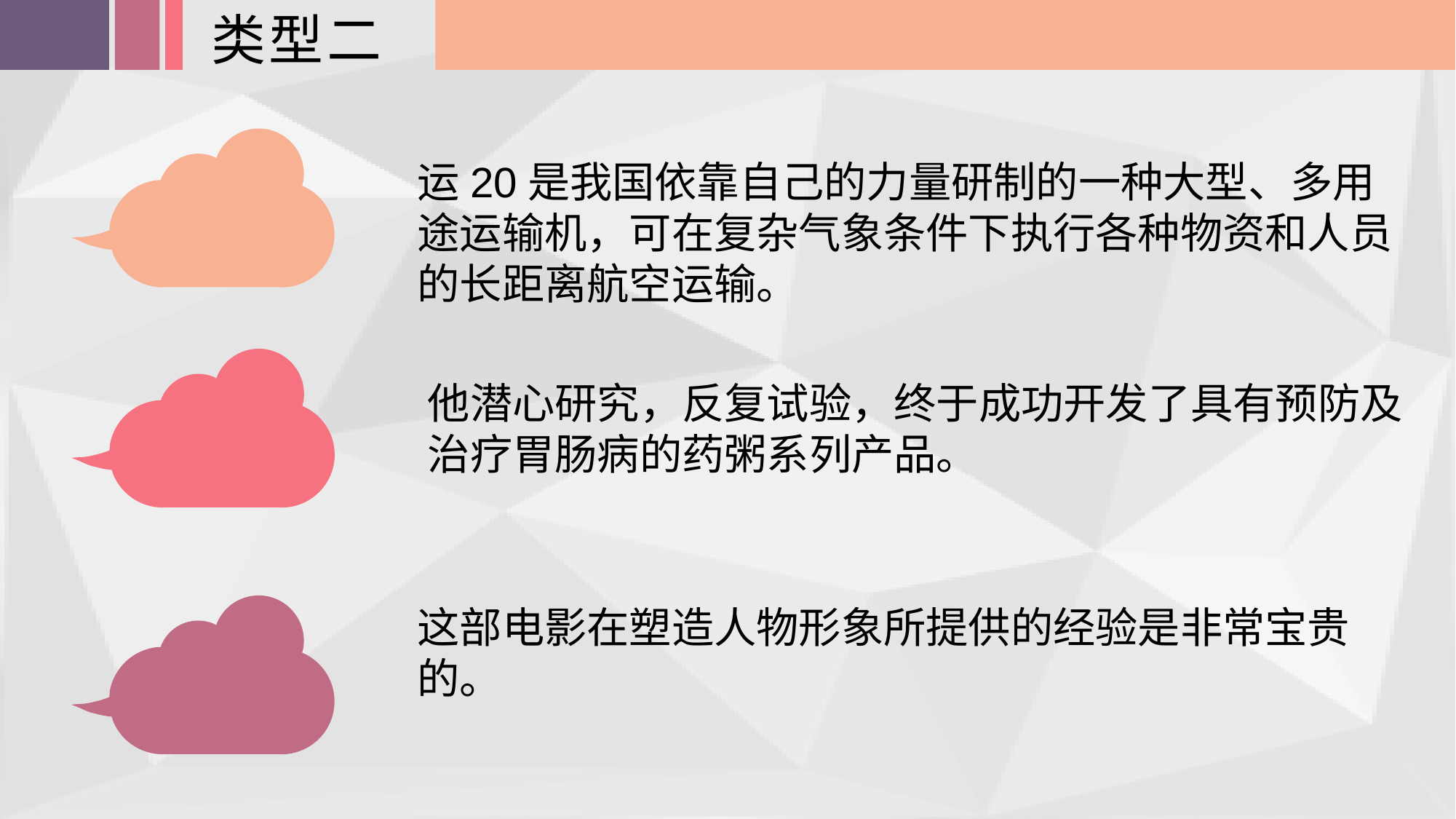

类型二

运­20是我国依靠自己的力量研制的一种大型、多用途运输机，可在复杂气象条件下执行各种物资和人员的长距离航空运输。

他潜心研究，反复试验，终于成功开发了具有预防及治疗胃肠病的药粥系列产品。

这部电影在塑造人物形象所提供的经验是非常宝贵的。